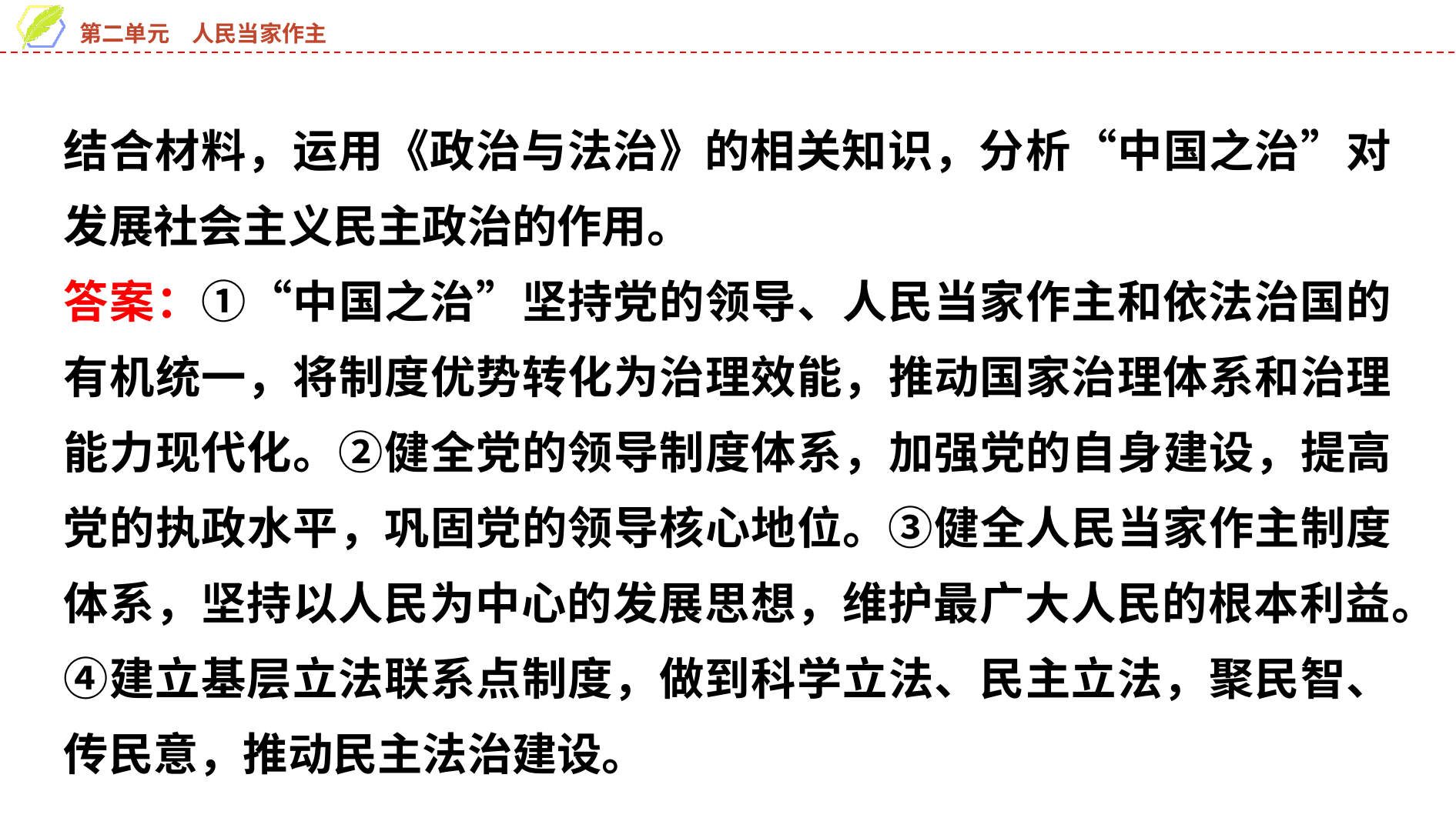

结合材料，运用《政治与法治》的相关知识，分析“中国之治”对发展社会主义民主政治的作用。
答案：①“中国之治”坚持党的领导、人民当家作主和依法治国的有机统一，将制度优势转化为治理效能，推动国家治理体系和治理能力现代化。②健全党的领导制度体系，加强党的自身建设，提高党的执政水平，巩固党的领导核心地位。③健全人民当家作主制度体系，坚持以人民为中心的发展思想，维护最广大人民的根本利益。④建立基层立法联系点制度，做到科学立法、民主立法，聚民智、传民意，推动民主法治建设。